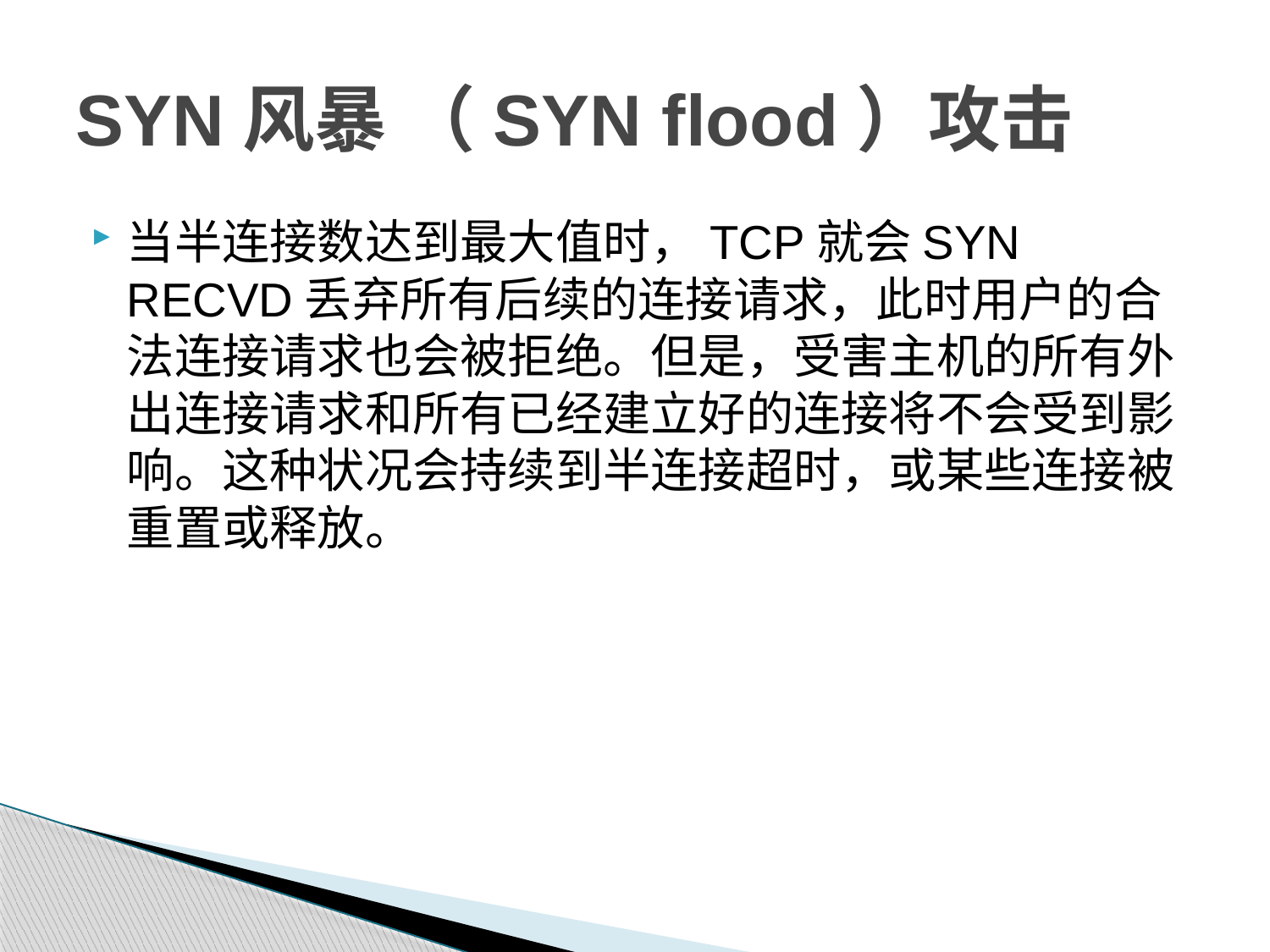

# SYN风暴 （SYN flood）攻击
当半连接数达到最大值时，TCP就会SYN RECVD丢弃所有后续的连接请求，此时用户的合法连接请求也会被拒绝。但是，受害主机的所有外出连接请求和所有已经建立好的连接将不会受到影响。这种状况会持续到半连接超时，或某些连接被重置或释放。